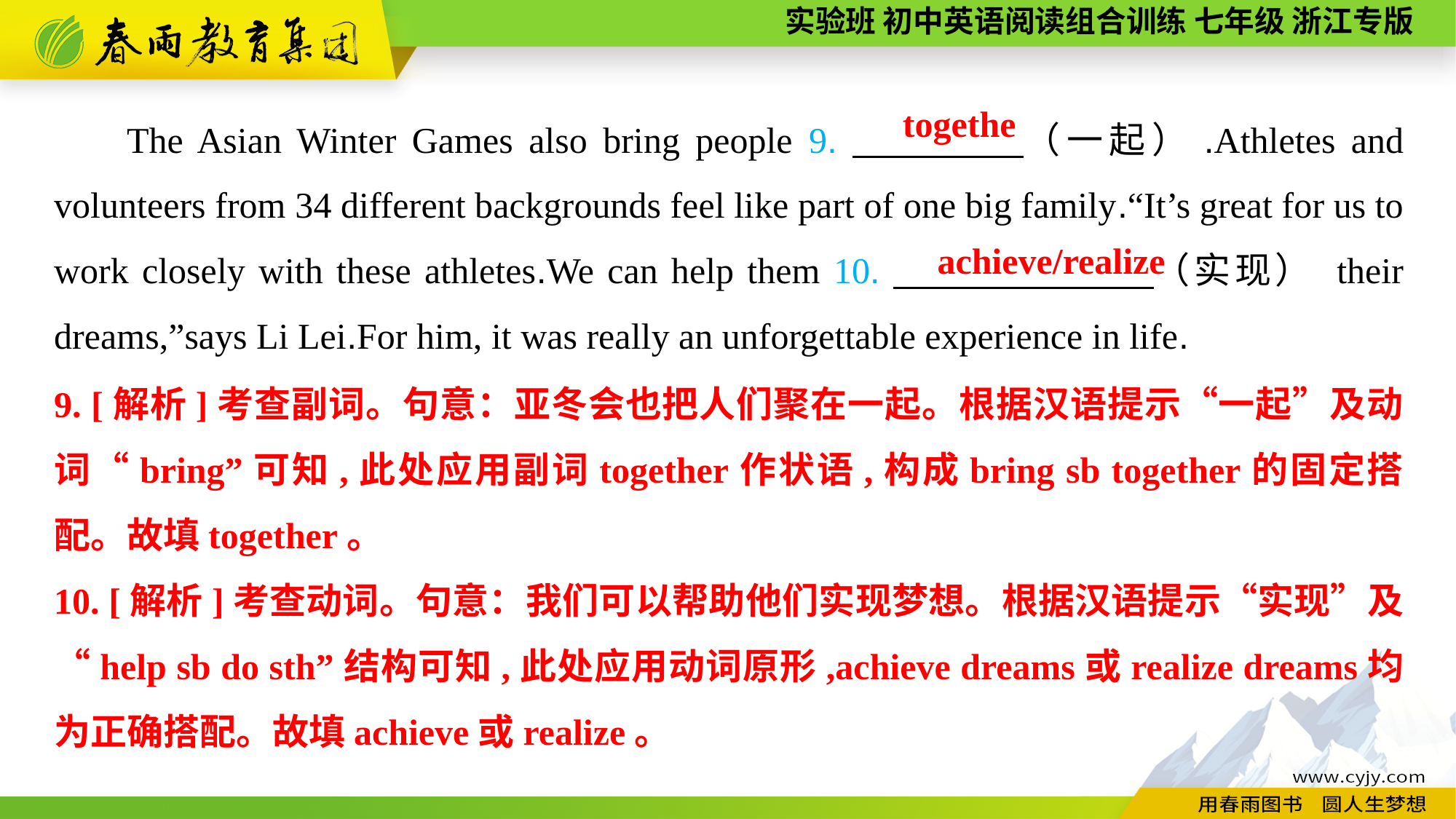

The Asian Winter Games also bring people 9.　　　　（一起）.Athletes and volunteers from 34 different backgrounds feel like part of one big family.“It’s great for us to work closely with these athletes.We can help them 10.　　　　        （实现） their dreams,”says Li Lei.For him, it was really an unforgettable experience in life.
togethe
achieve/realize
9. [解析]考查副词。句意：亚冬会也把人们聚在一起。根据汉语提示“一起”及动词“bring”可知,此处应用副词together作状语,构成bring sb together的固定搭配。故填together。
10. [解析]考查动词。句意：我们可以帮助他们实现梦想。根据汉语提示“实现”及“help sb do sth”结构可知,此处应用动词原形,achieve dreams或realize dreams均为正确搭配。故填achieve或realize。